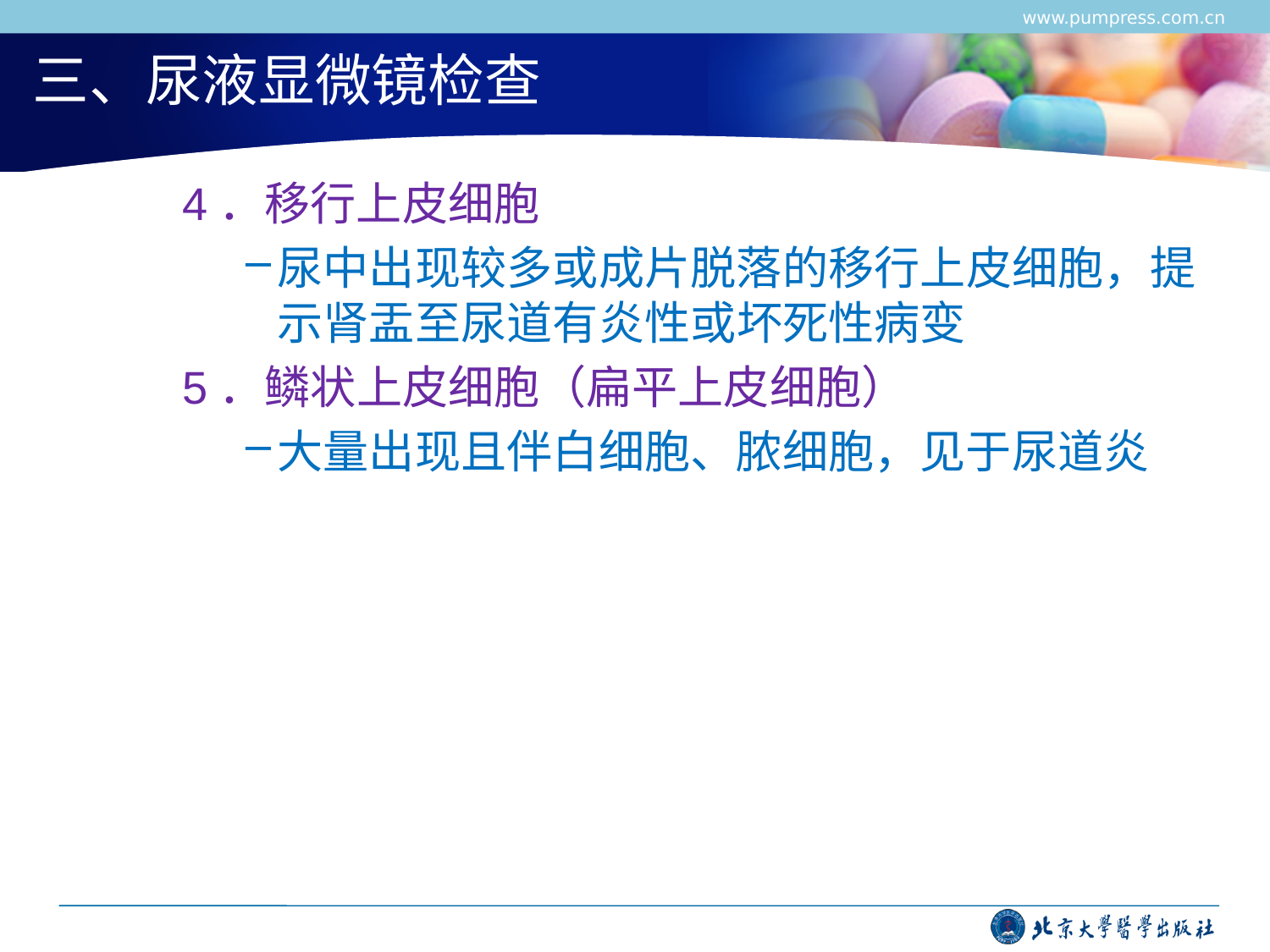

www.pumpress.com.cn
# 三、尿液显微镜检查
4．移行上皮细胞
尿中出现较多或成片脱落的移行上皮细胞，提示肾盂至尿道有炎性或坏死性病变
5．鳞状上皮细胞（扁平上皮细胞）
大量出现且伴白细胞、脓细胞，见于尿道炎